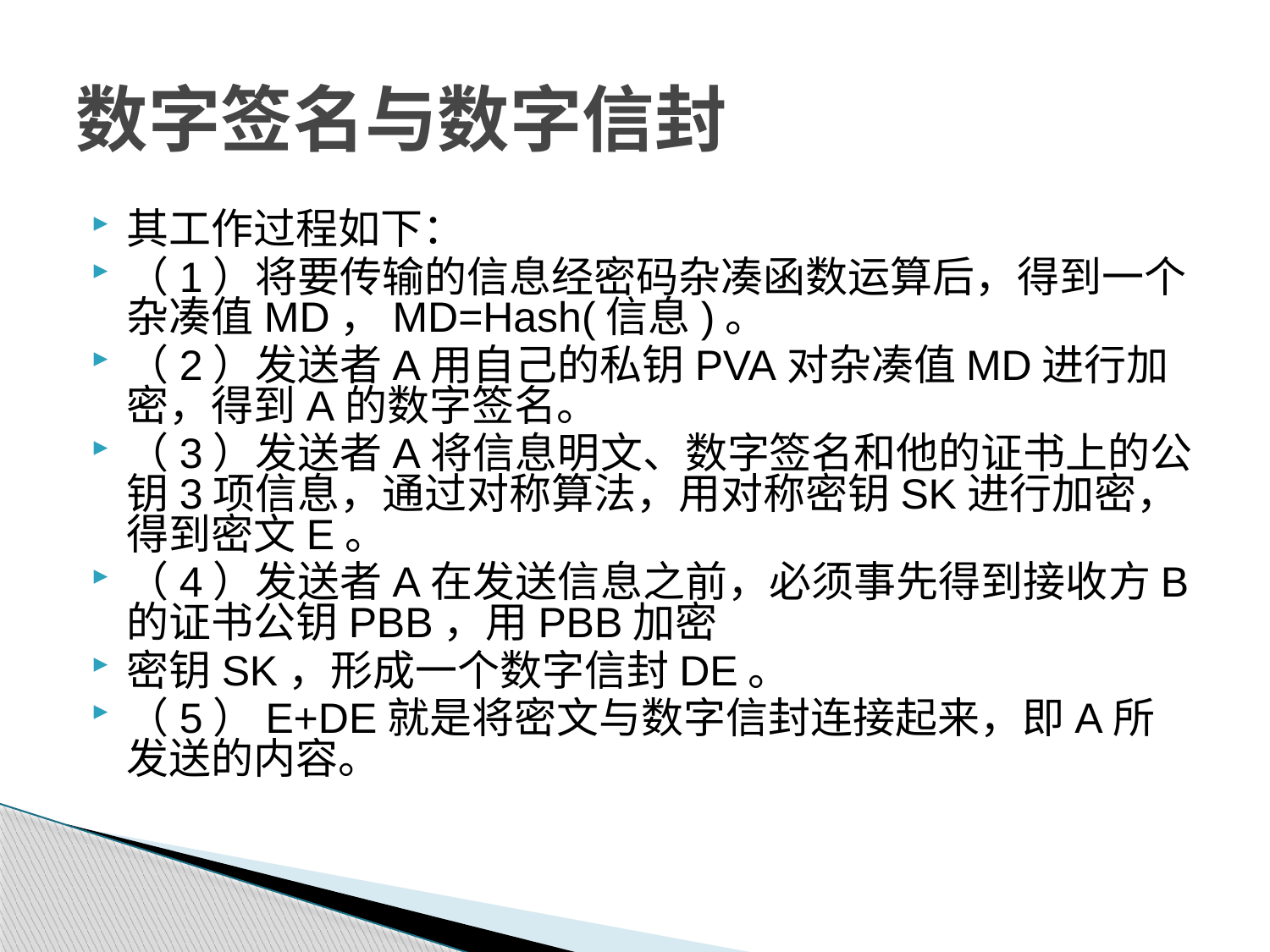

# 数字签名与数字信封
其工作过程如下：
（1）将要传输的信息经密码杂凑函数运算后，得到一个杂凑值MD，MD=Hash(信息)。
（2）发送者A用自己的私钥PVA对杂凑值MD进行加密，得到A的数字签名。
（3）发送者A将信息明文、数字签名和他的证书上的公钥3项信息，通过对称算法，用对称密钥SK进行加密，得到密文E。
（4）发送者A在发送信息之前，必须事先得到接收方B的证书公钥PBB，用PBB加密
密钥SK，形成一个数字信封DE。
（5）E+DE就是将密文与数字信封连接起来，即A所发送的内容。